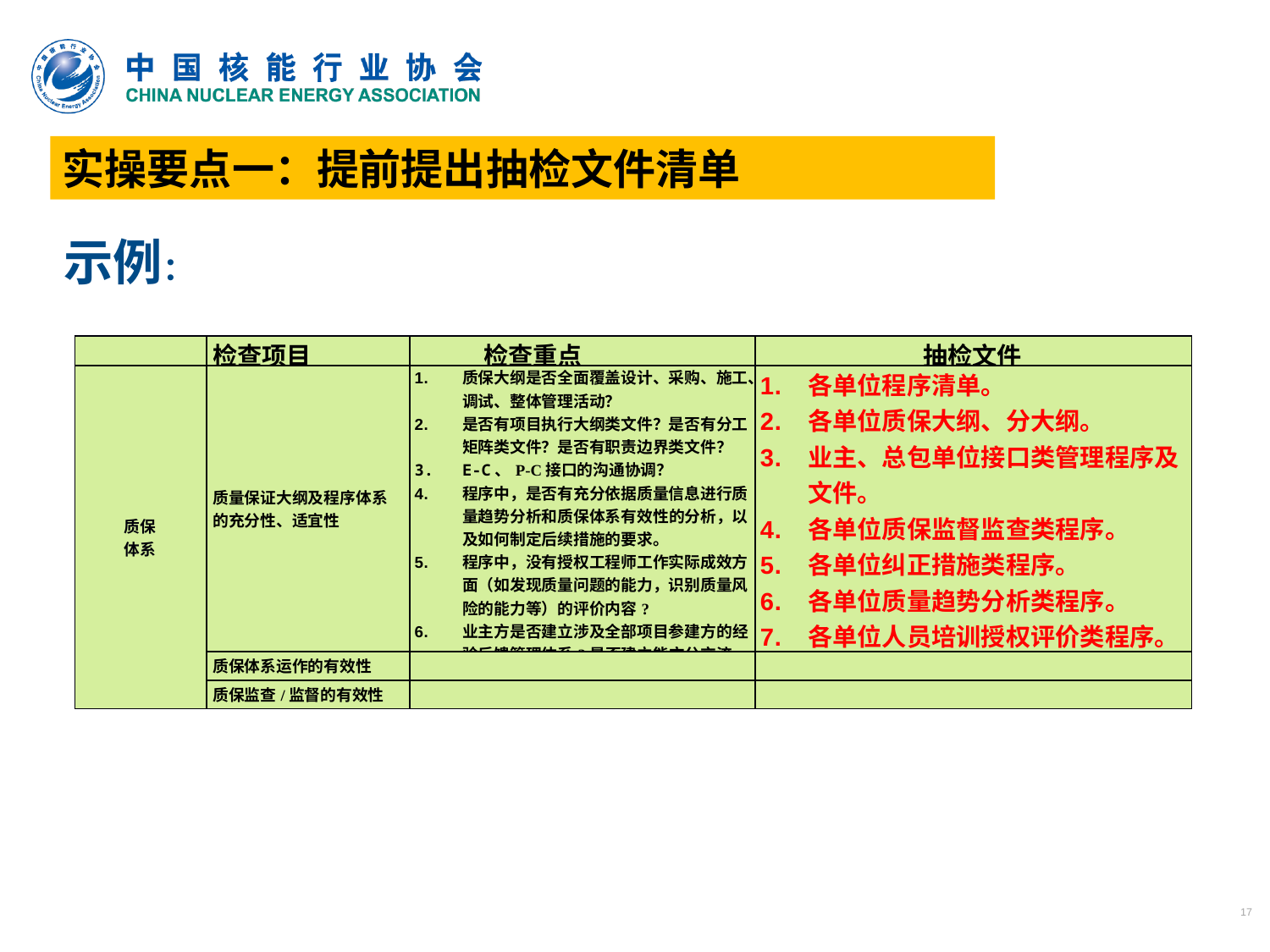

实操要点一：提前提出抽检文件清单
示例：
|  | 检查项目 | 检查重点 | 抽检文件 |
| --- | --- | --- | --- |
| 质保 体系 | 质量保证大纲及程序体系的充分性、适宜性 | 质保大纲是否全面覆盖设计、采购、施工、调试、整体管理活动？ 是否有项目执行大纲类文件？是否有分工矩阵类文件？是否有职责边界类文件？ E-C、P-C接口的沟通协调？ 程序中，是否有充分依据质量信息进行质量趋势分析和质保体系有效性的分析，以及如何制定后续措施的要求。 程序中，没有授权工程师工作实际成效方面（如发现质量问题的能力，识别质量风险的能力等）的评价内容? 业主方是否建立涉及全部项目参建方的经验反馈管理体系?是否建立能充分交流的信息沟通机制?各参加方是否有经验反馈信息平台? | 各单位程序清单。 各单位质保大纲、分大纲。 业主、总包单位接口类管理程序及文件。 各单位质保监督监查类程序。 各单位纠正措施类程序。 各单位质量趋势分析类程序。 各单位人员培训授权评价类程序。 各单位经验反馈类程序。 |
|  | 质保体系运作的有效性 |  |  |
|  | 质保监查/监督的有效性 |  |  |
17